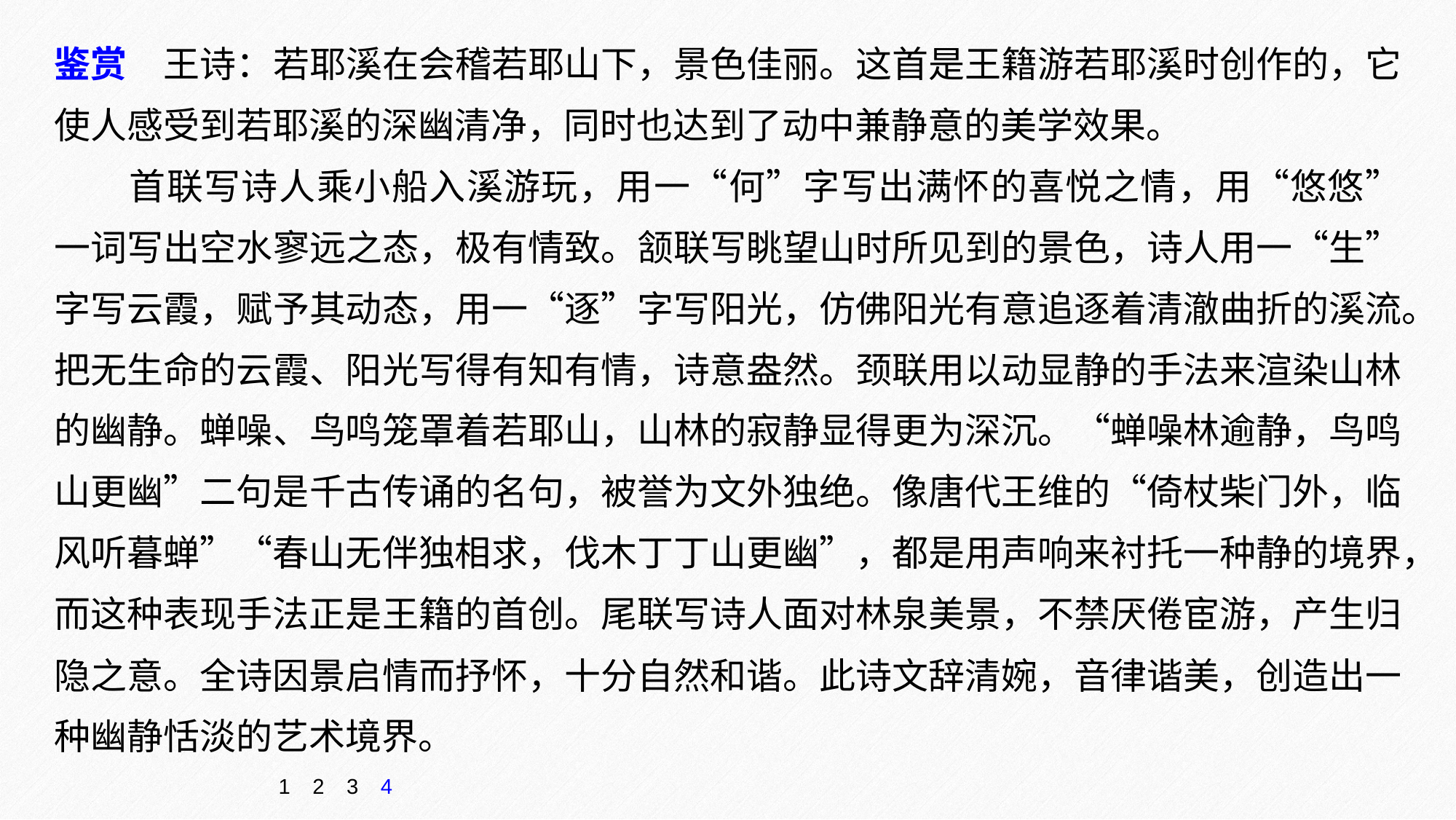

鉴赏　王诗：若耶溪在会稽若耶山下，景色佳丽。这首是王籍游若耶溪时创作的，它使人感受到若耶溪的深幽清净，同时也达到了动中兼静意的美学效果。
首联写诗人乘小船入溪游玩，用一“何”字写出满怀的喜悦之情，用“悠悠”一词写出空水寥远之态，极有情致。颔联写眺望山时所见到的景色，诗人用一“生”字写云霞，赋予其动态，用一“逐”字写阳光，仿佛阳光有意追逐着清澈曲折的溪流。把无生命的云霞、阳光写得有知有情，诗意盎然。颈联用以动显静的手法来渲染山林的幽静。蝉噪、鸟鸣笼罩着若耶山，山林的寂静显得更为深沉。“蝉噪林逾静，鸟鸣山更幽”二句是千古传诵的名句，被誉为文外独绝。像唐代王维的“倚杖柴门外，临风听暮蝉”“春山无伴独相求，伐木丁丁山更幽”，都是用声响来衬托一种静的境界，而这种表现手法正是王籍的首创。尾联写诗人面对林泉美景，不禁厌倦宦游，产生归隐之意。全诗因景启情而抒怀，十分自然和谐。此诗文辞清婉，音律谐美，创造出一种幽静恬淡的艺术境界。
1
2
3
4